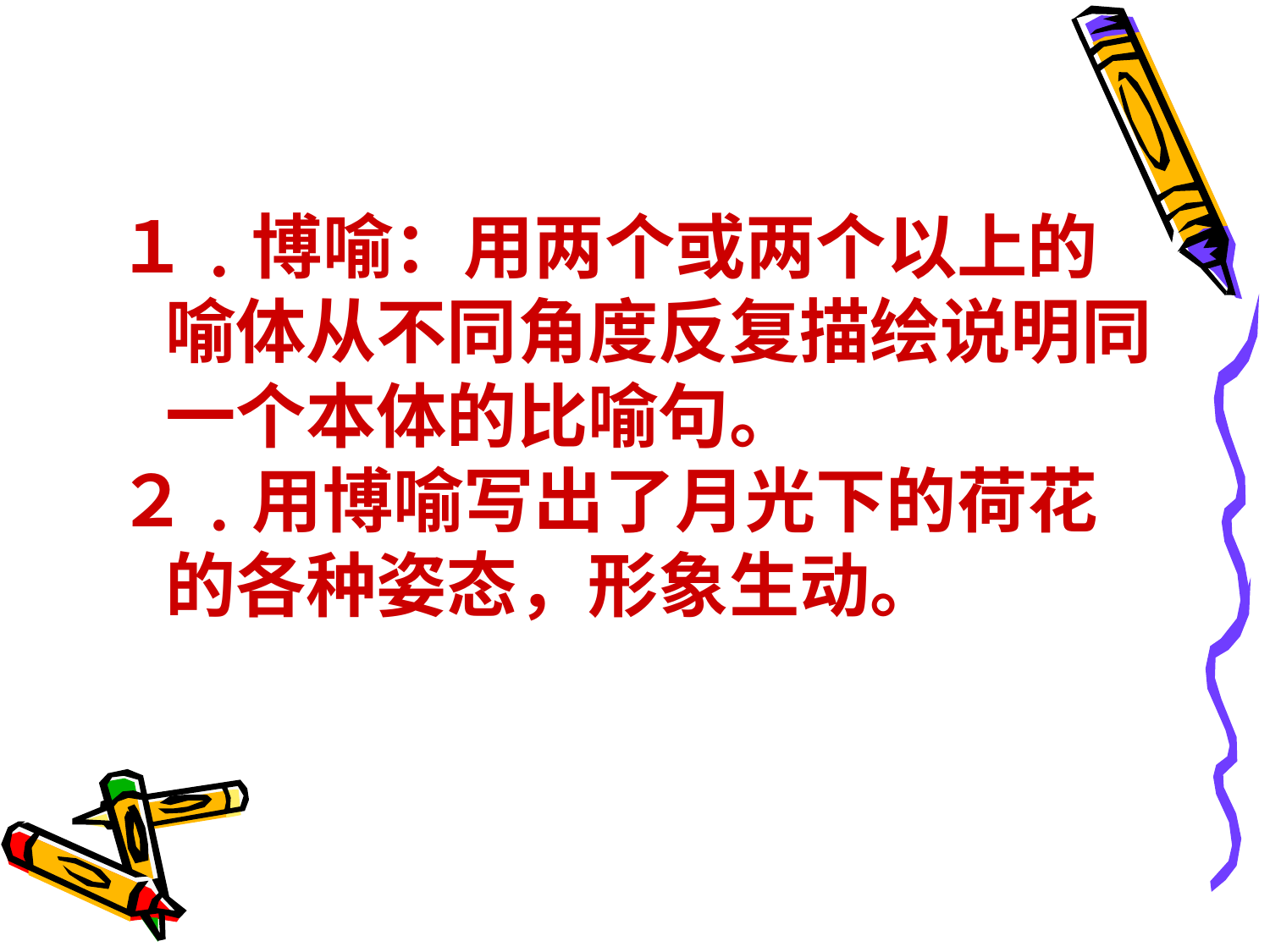

１.博喻：用两个或两个以上的喻体从不同角度反复描绘说明同一个本体的比喻句。
２.用博喻写出了月光下的荷花的各种姿态，形象生动。